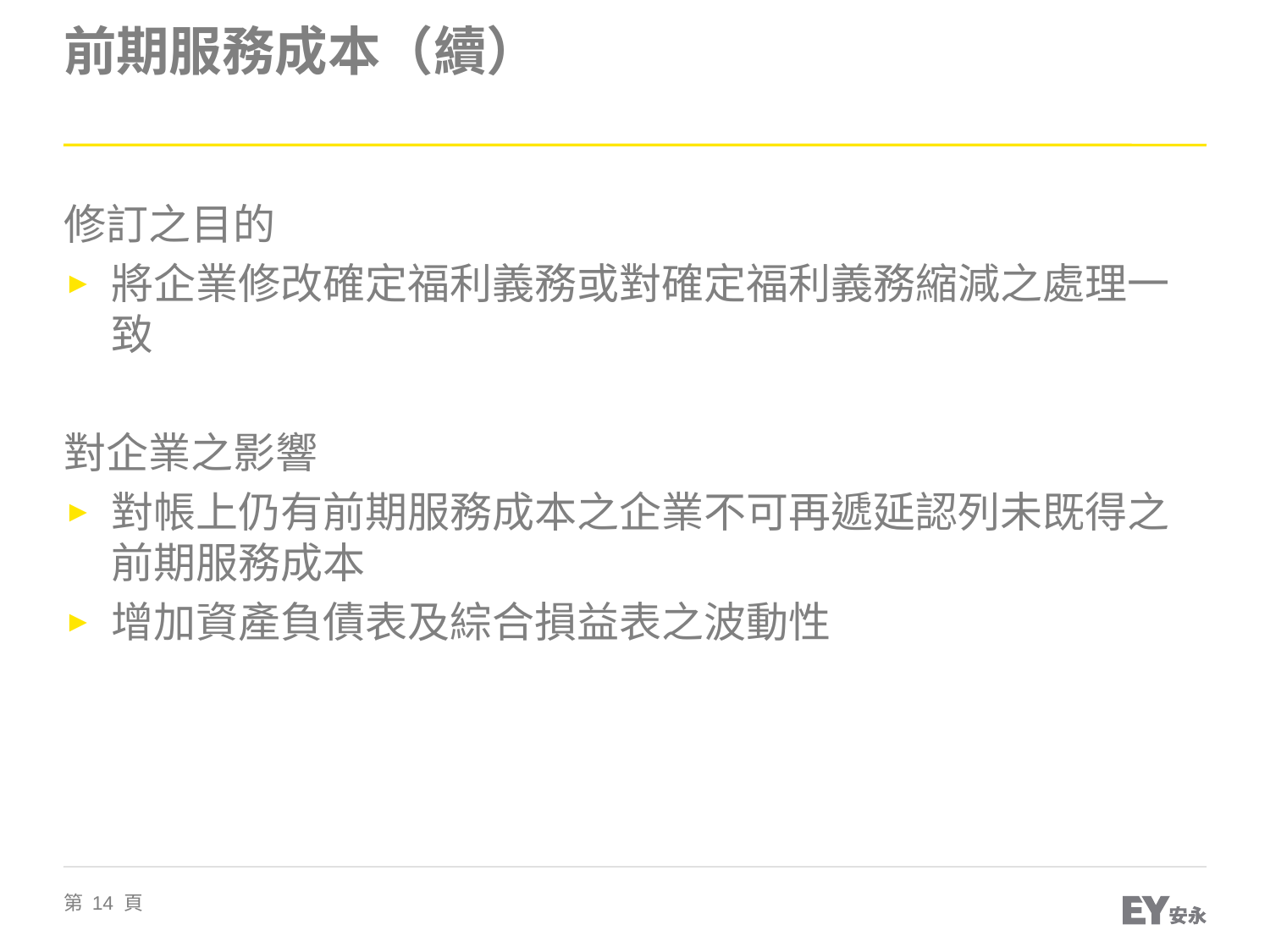

# 前期服務成本（續）
修訂之目的
將企業修改確定福利義務或對確定福利義務縮減之處理一致

對企業之影響
對帳上仍有前期服務成本之企業不可再遞延認列未既得之前期服務成本
增加資產負債表及綜合損益表之波動性